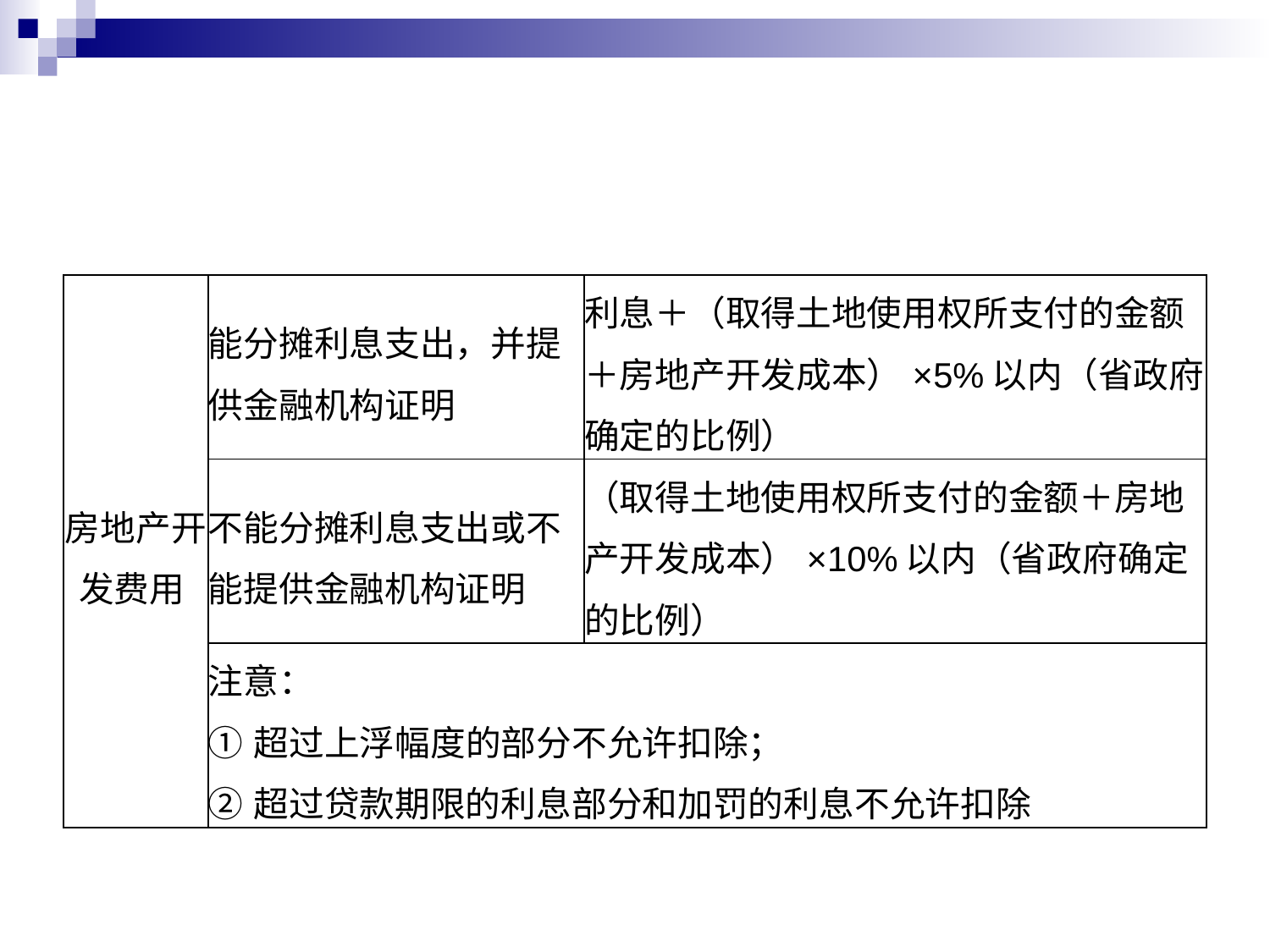

#
| 房地产开发费用 | 能分摊利息支出，并提供金融机构证明 | 利息＋（取得土地使用权所支付的金额＋房地产开发成本）×5%以内（省政府确定的比例） |
| --- | --- | --- |
|  | 不能分摊利息支出或不能提供金融机构证明 | （取得土地使用权所支付的金额＋房地产开发成本）×10%以内（省政府确定的比例） |
|  | 注意： ①超过上浮幅度的部分不允许扣除； ②超过贷款期限的利息部分和加罚的利息不允许扣除 |  |